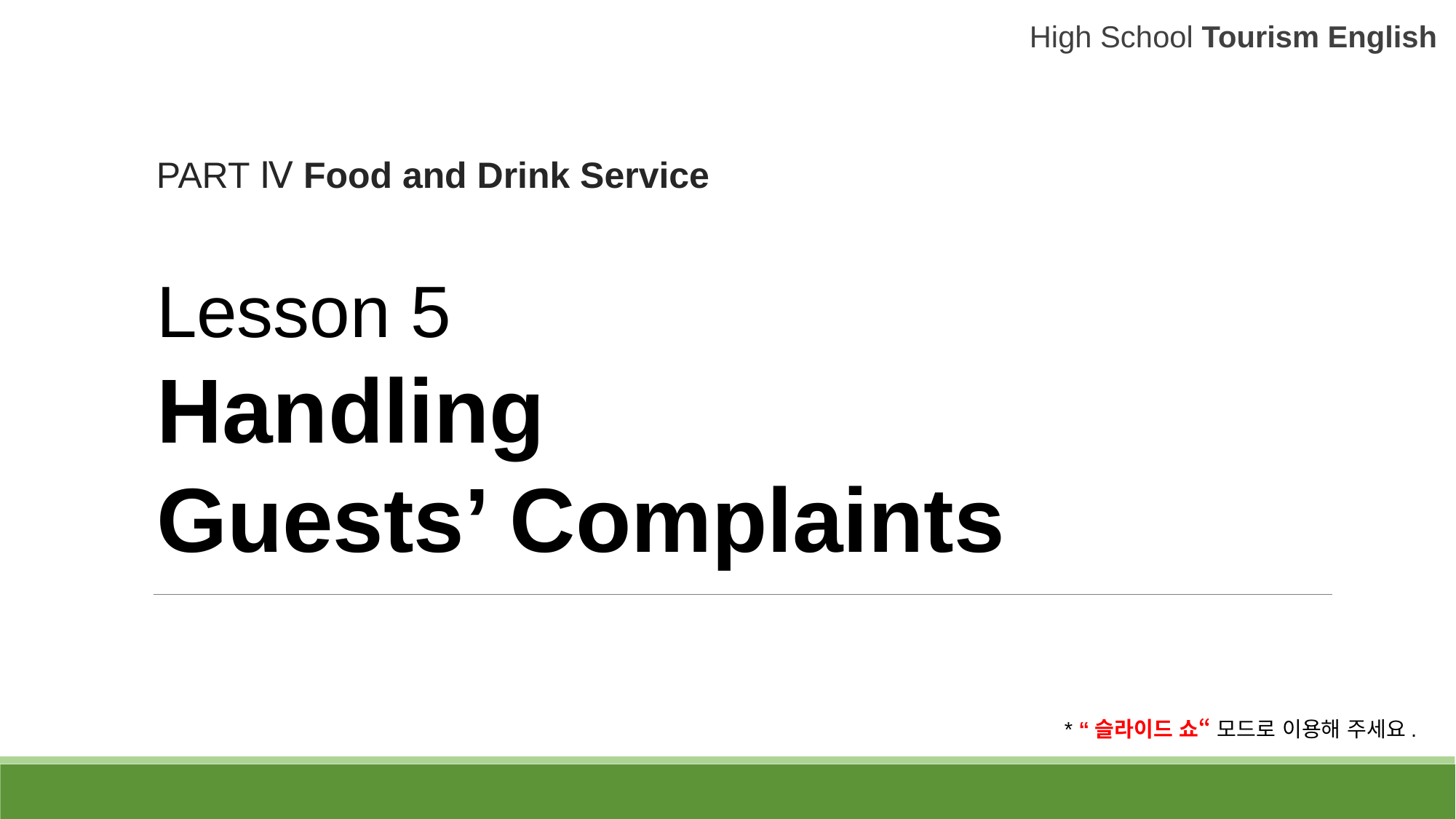

High School Tourism English
PART Ⅳ Food and Drink Service
# Lesson 5 Handling Guests’ Complaints
* “슬라이드 쇼“ 모드로 이용해 주세요.